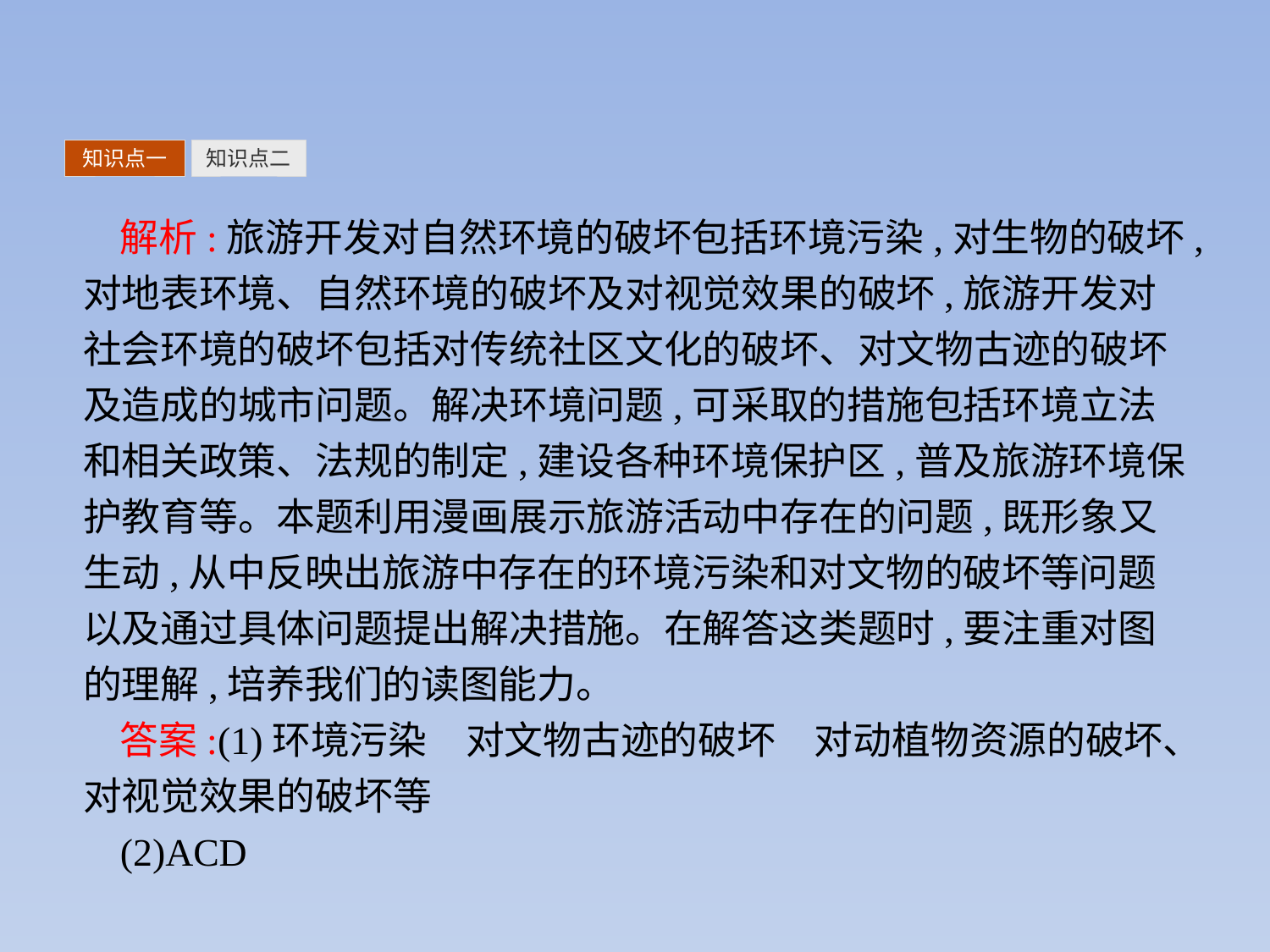

知识点一
知识点二
解析:旅游开发对自然环境的破坏包括环境污染,对生物的破坏,对地表环境、自然环境的破坏及对视觉效果的破坏,旅游开发对社会环境的破坏包括对传统社区文化的破坏、对文物古迹的破坏及造成的城市问题。解决环境问题,可采取的措施包括环境立法和相关政策、法规的制定,建设各种环境保护区,普及旅游环境保护教育等。本题利用漫画展示旅游活动中存在的问题,既形象又生动,从中反映出旅游中存在的环境污染和对文物的破坏等问题以及通过具体问题提出解决措施。在解答这类题时,要注重对图的理解,培养我们的读图能力。
答案:(1)环境污染　对文物古迹的破坏　对动植物资源的破坏、对视觉效果的破坏等
(2)ACD